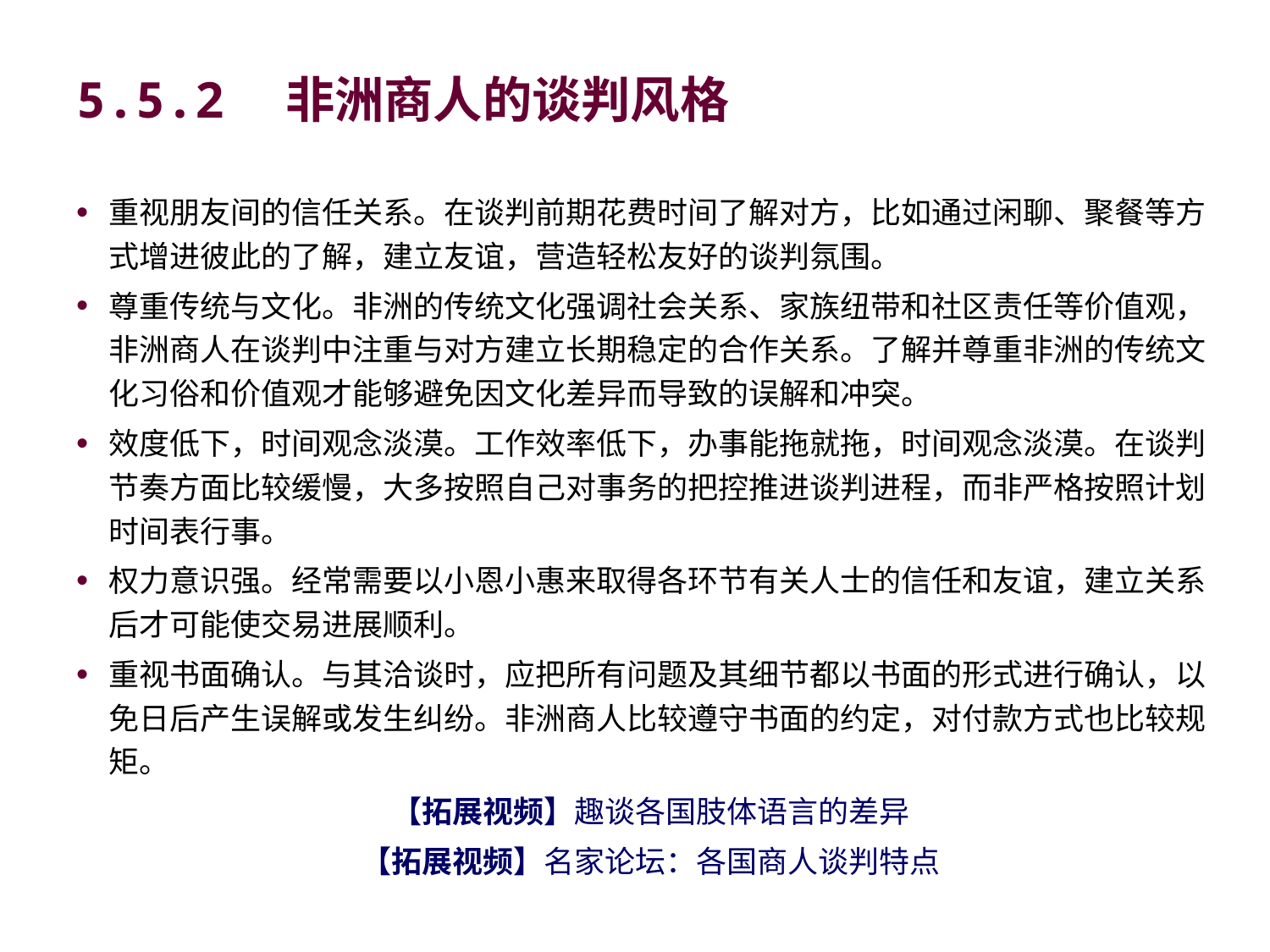

# 5.5.2　非洲商人的谈判风格
重视朋友间的信任关系。在谈判前期花费时间了解对方，比如通过闲聊、聚餐等方式增进彼此的了解，建立友谊，营造轻松友好的谈判氛围。
尊重传统与文化。非洲的传统文化强调社会关系、家族纽带和社区责任等价值观，非洲商人在谈判中注重与对方建立长期稳定的合作关系。了解并尊重非洲的传统文化习俗和价值观才能够避免因文化差异而导致的误解和冲突。
效度低下，时间观念淡漠。工作效率低下，办事能拖就拖，时间观念淡漠。在谈判节奏方面比较缓慢，大多按照自己对事务的把控推进谈判进程，而非严格按照计划时间表行事。
权力意识强。经常需要以小恩小惠来取得各环节有关人士的信任和友谊，建立关系后才可能使交易进展顺利。
重视书面确认。与其洽谈时，应把所有问题及其细节都以书面的形式进行确认，以免日后产生误解或发生纠纷。非洲商人比较遵守书面的约定，对付款方式也比较规矩。
【拓展视频】趣谈各国肢体语言的差异
【拓展视频】名家论坛：各国商人谈判特点